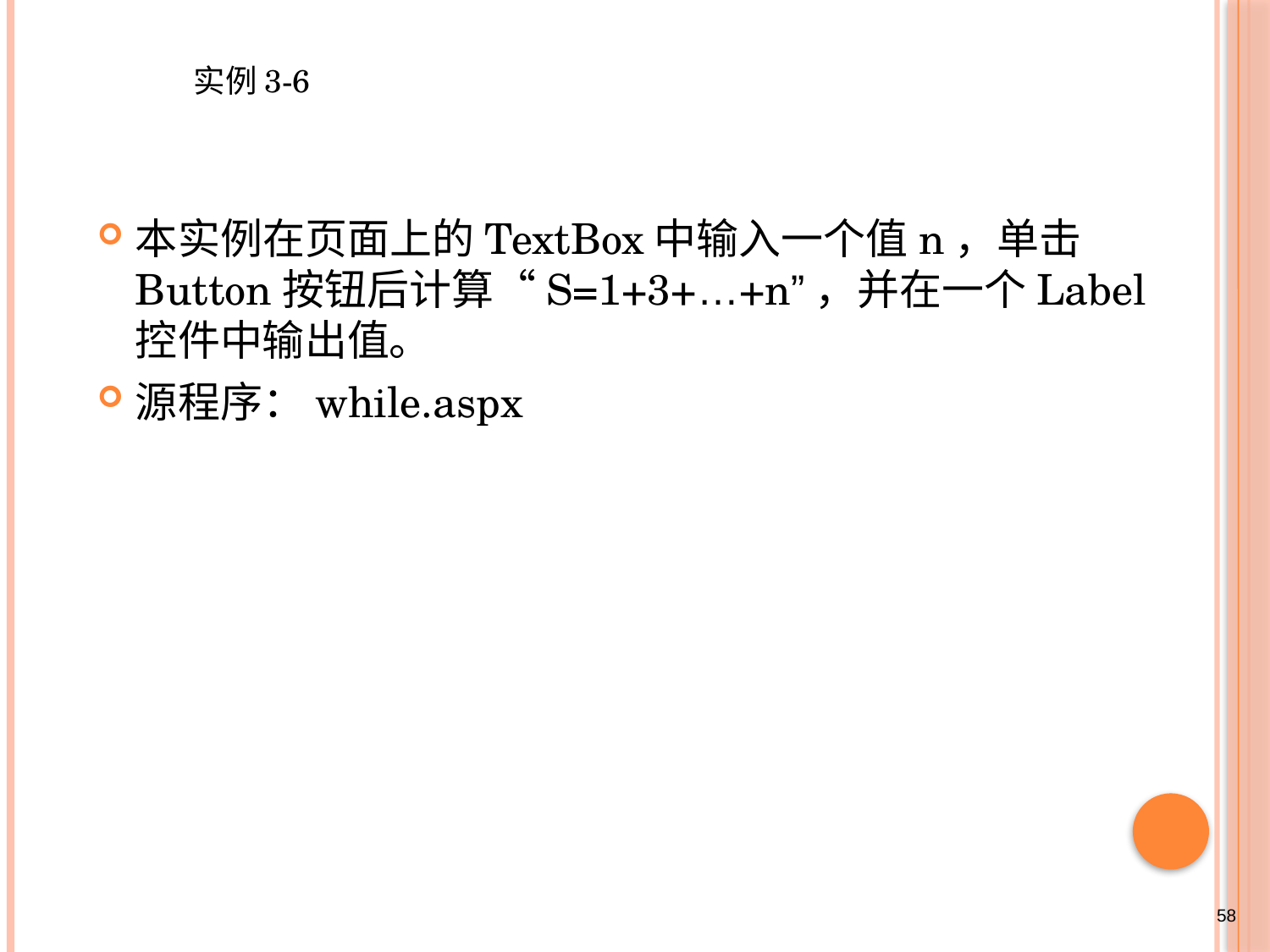

实例3-6
本实例在页面上的TextBox中输入一个值n，单击Button按钮后计算“S=1+3+…+n”，并在一个Label控件中输出值。
源程序：while.aspx
58